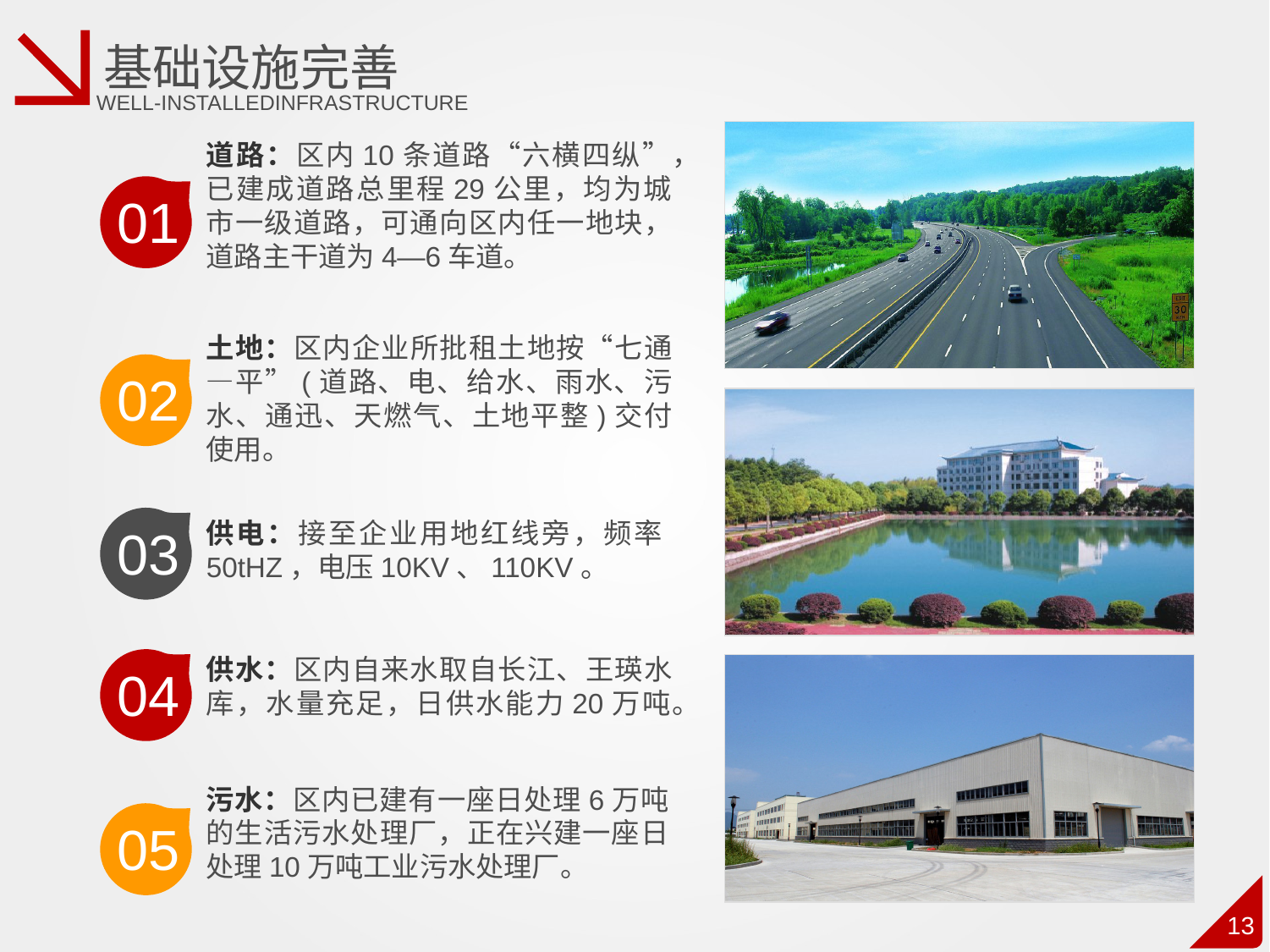

基础设施完善
WELL-INSTALLEDINFRASTRUCTURE

道路：区内10条道路“六横四纵”，已建成道路总里程29公里，均为城市一级道路，可通向区内任一地块，道路主干道为4—6车道。

01
土地：区内企业所批租土地按“七通—平”(道路、电、给水、雨水、污水、通迅、天燃气、土地平整)交付使用。

02

03
供电：接至企业用地红线旁，频率50tHZ，电压10KV、110KV。
供水：区内自来水取自长江、王瑛水库，水量充足，日供水能力20万吨。

04

污水：区内已建有一座日处理6万吨的生活污水处理厂，正在兴建一座日处理10万吨工业污水处理厂。

05